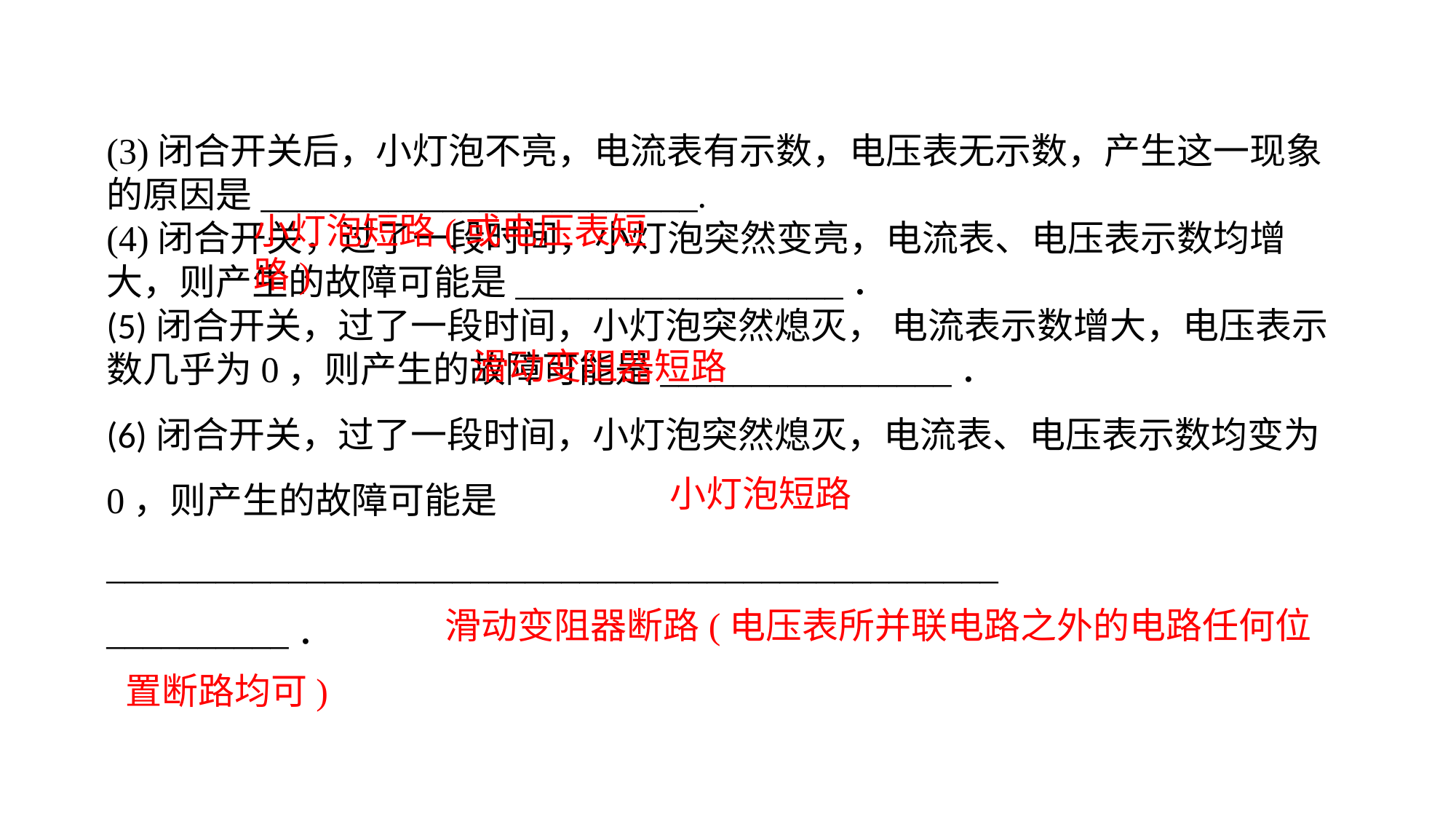

(3)闭合开关后，小灯泡不亮，电流表有示数，电压表无示数，产生这一现象的原因是________________________.(4)闭合开关，过了一段时间，小灯泡突然变亮，电流表、电压表示数均增大，则产生的故障可能是__________________．(5)闭合开关，过了一段时间，小灯泡突然熄灭， 电流表示数增大，电压表示数几乎为0，则产生的故障可能是________________．(6)闭合开关，过了一段时间，小灯泡突然熄灭，电流表、电压表示数均变为0，则产生的故障可能是_________________________________________________
__________．
小灯泡短路(或电压表短路)
滑动变阻器短路
小灯泡短路
                                      滑动变阻器断路(电压表所并联电路之外的电路任何位置断路均可)